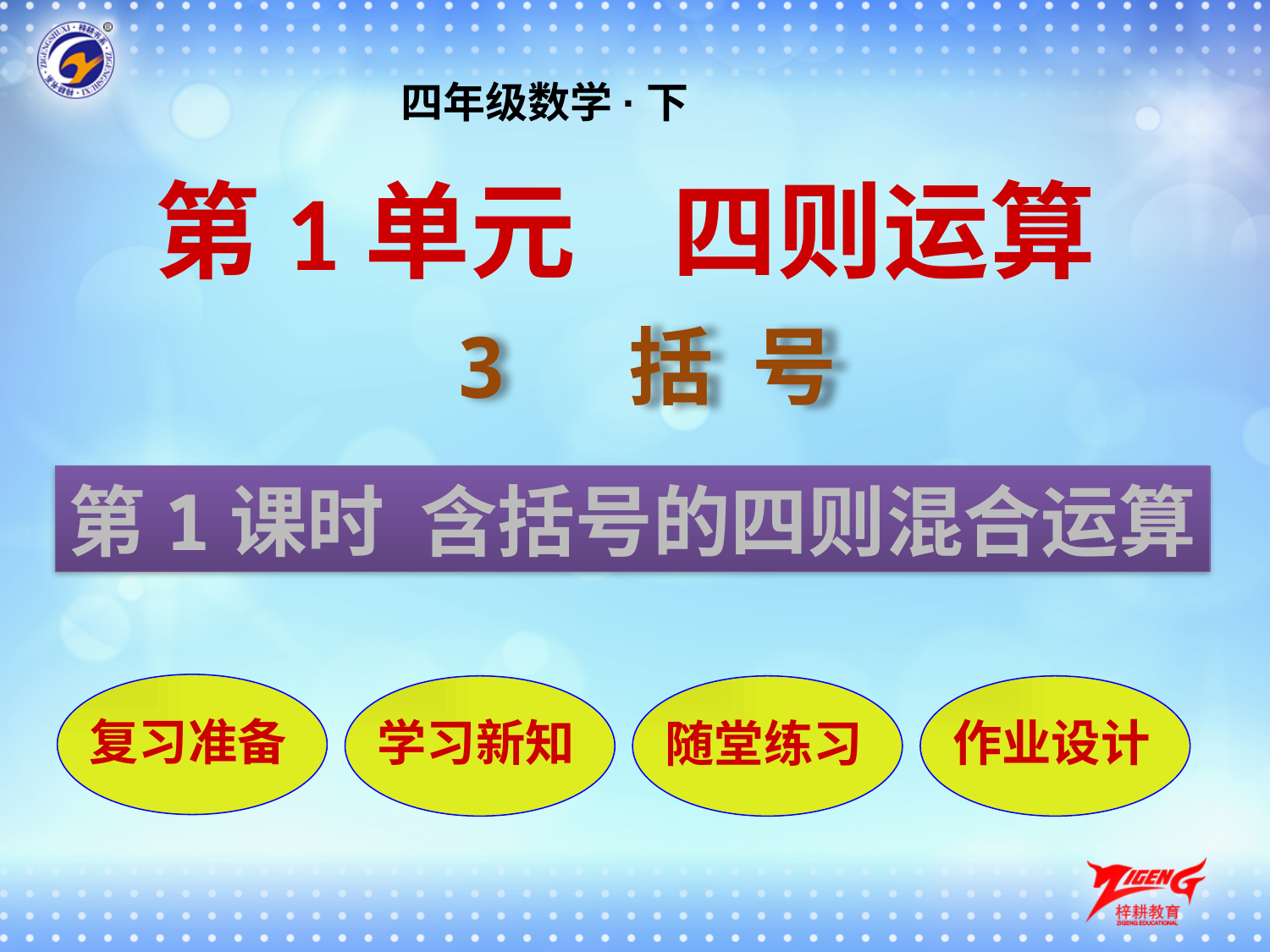

四年级数学·下
第1单元    四则运算
3  括  号
第1课时  含括号的四则混合运算

复习准备

学习新知

随堂练习

作业设计